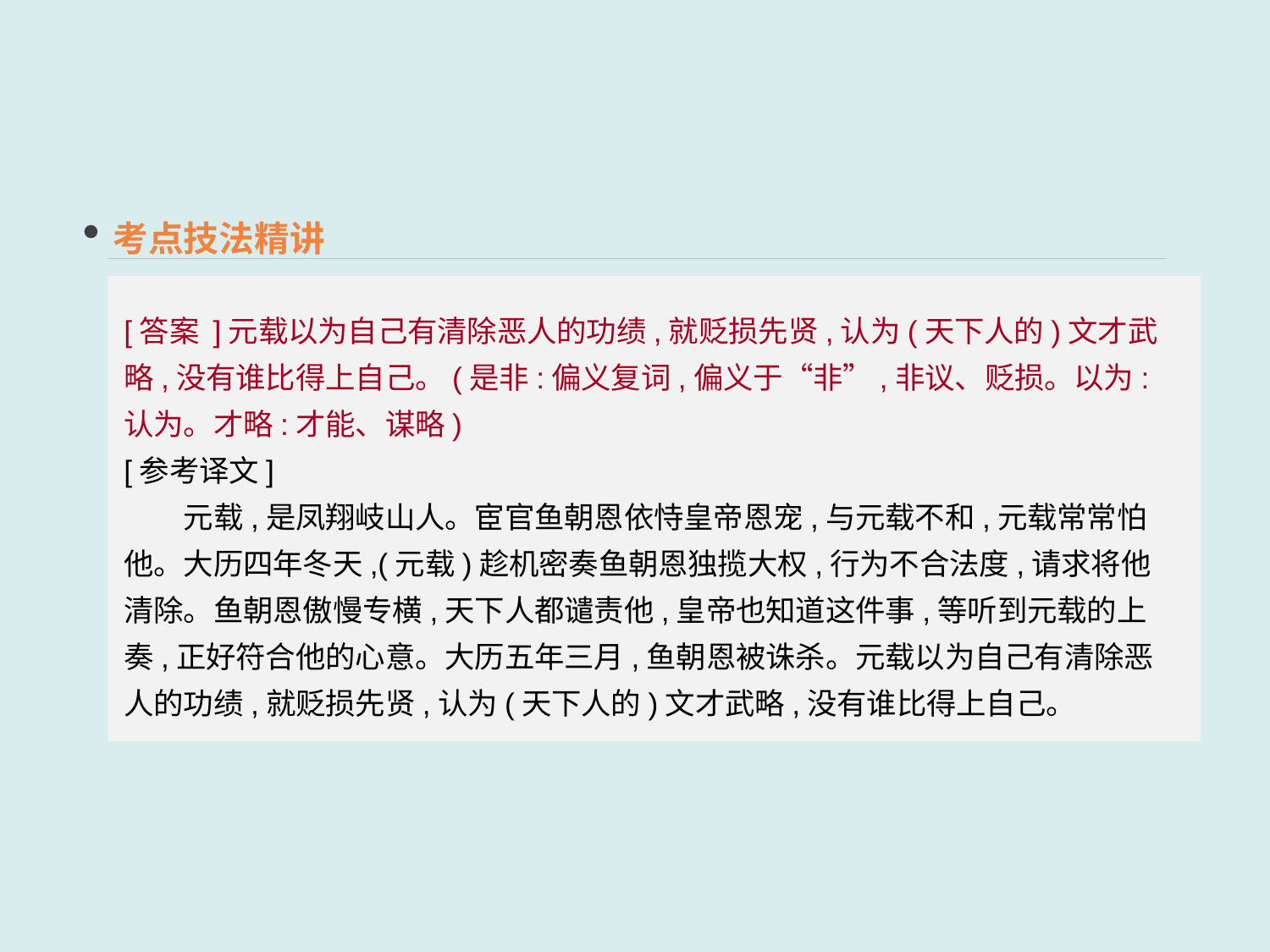

考点技法精讲

[答案 ]元载以为自己有清除恶人的功绩,就贬损先贤,认为(天下人的)文才武略,没有谁比得上自己。(是非:偏义复词,偏义于“非”,非议、贬损。以为:认为。才略:才能、谋略)
[参考译文]
　　元载,是凤翔岐山人。宦官鱼朝恩依恃皇帝恩宠,与元载不和,元载常常怕他。大历四年冬天,(元载)趁机密奏鱼朝恩独揽大权,行为不合法度,请求将他清除。鱼朝恩傲慢专横,天下人都谴责他,皇帝也知道这件事,等听到元载的上奏,正好符合他的心意。大历五年三月,鱼朝恩被诛杀。元载以为自己有清除恶人的功绩,就贬损先贤,认为(天下人的)文才武略,没有谁比得上自己。